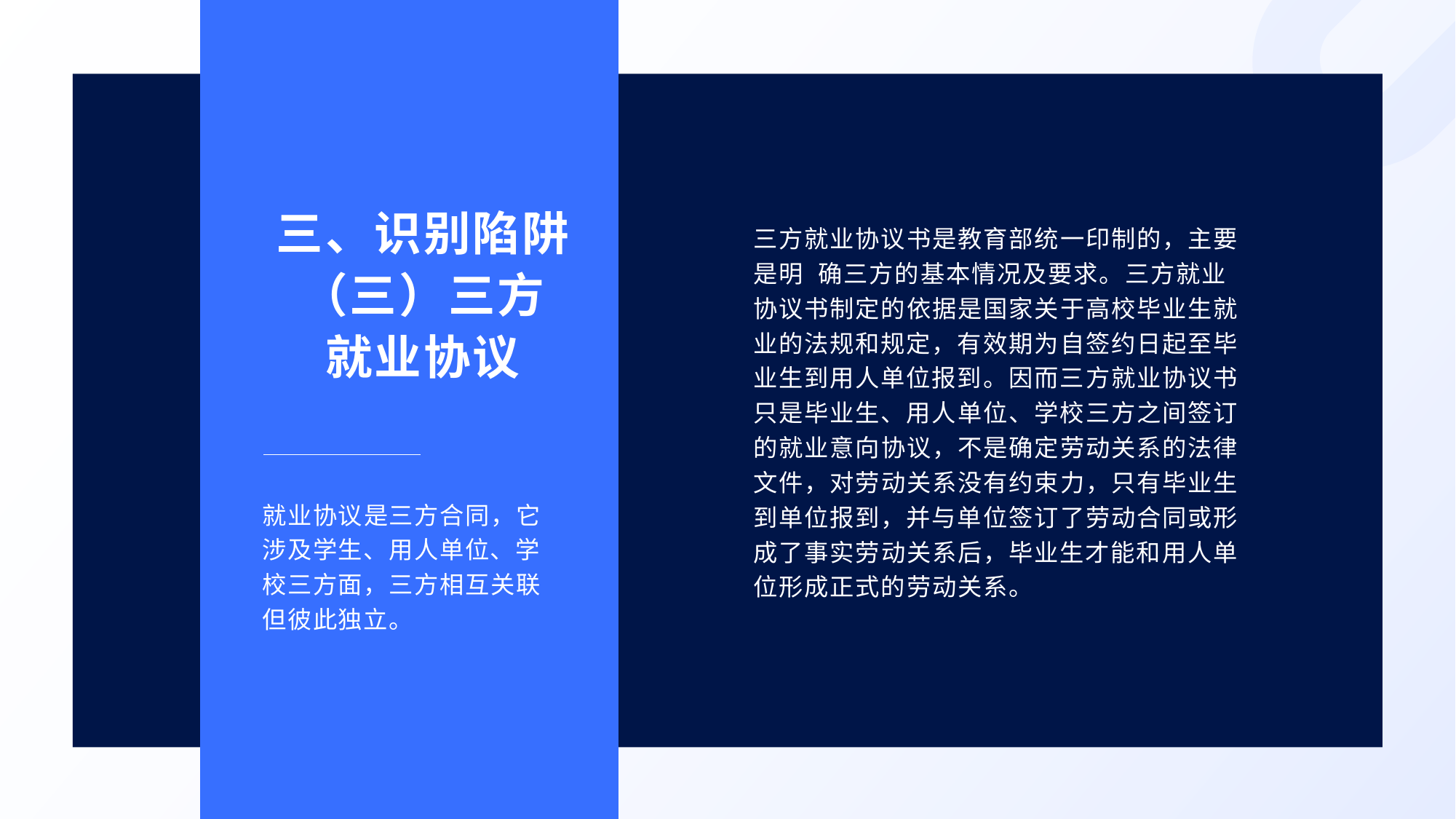

三、识别陷阱
（三）三方
就业协议
三方就业协议书是教育部统一印制的，主要是明  确三方的基本情况及要求。三方就业协议书制定的依据是国家关于高校毕业生就业的法规和规定，有效期为自签约日起至毕业生到用人单位报到。因而三方就业协议书只是毕业生、用人单位、学校三方之间签订的就业意向协议，不是确定劳动关系的法律文件，对劳动关系没有约束力，只有毕业生到单位报到，并与单位签订了劳动合同或形成了事实劳动关系后，毕业生才能和用人单位形成正式的劳动关系。
就业协议是三方合同，它涉及学生、用人单位、学校三方面，三方相互关联但彼此独立。